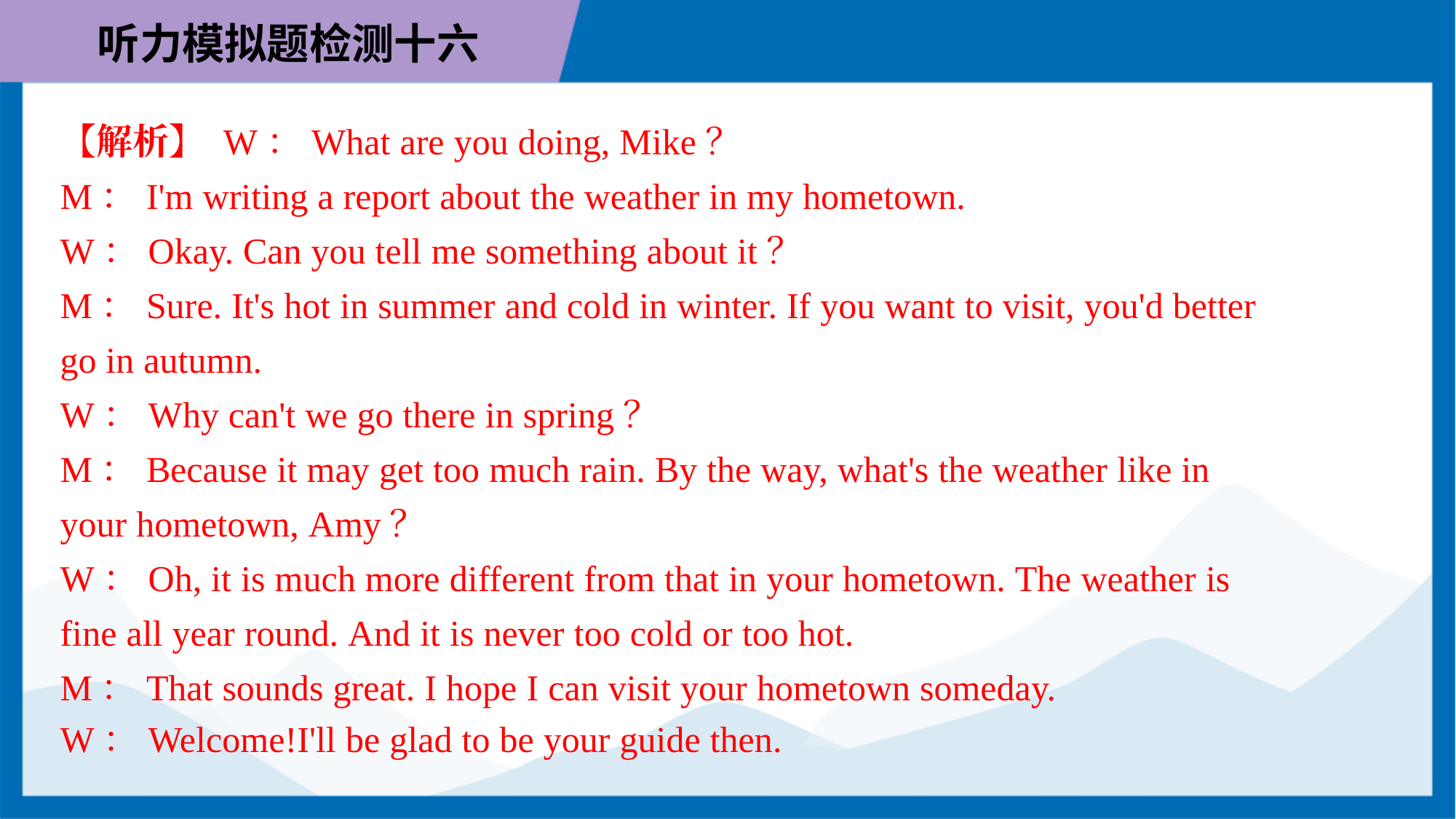

【解析】 W：What are you doing, Mike？
M：I'm writing a report about the weather in my hometown.
W：Okay. Can you tell me something about it？
M：Sure. It's hot in summer and cold in winter. If you want to visit, you'd better
go in autumn.
W：Why can't we go there in spring？
M：Because it may get too much rain. By the way, what's the weather like in
your hometown, Amy？
W：Oh, it is much more different from that in your hometown. The weather is
fine all year round. And it is never too cold or too hot.
M：That sounds great. I hope I can visit your hometown someday.
W：Welcome!I'll be glad to be your guide then.